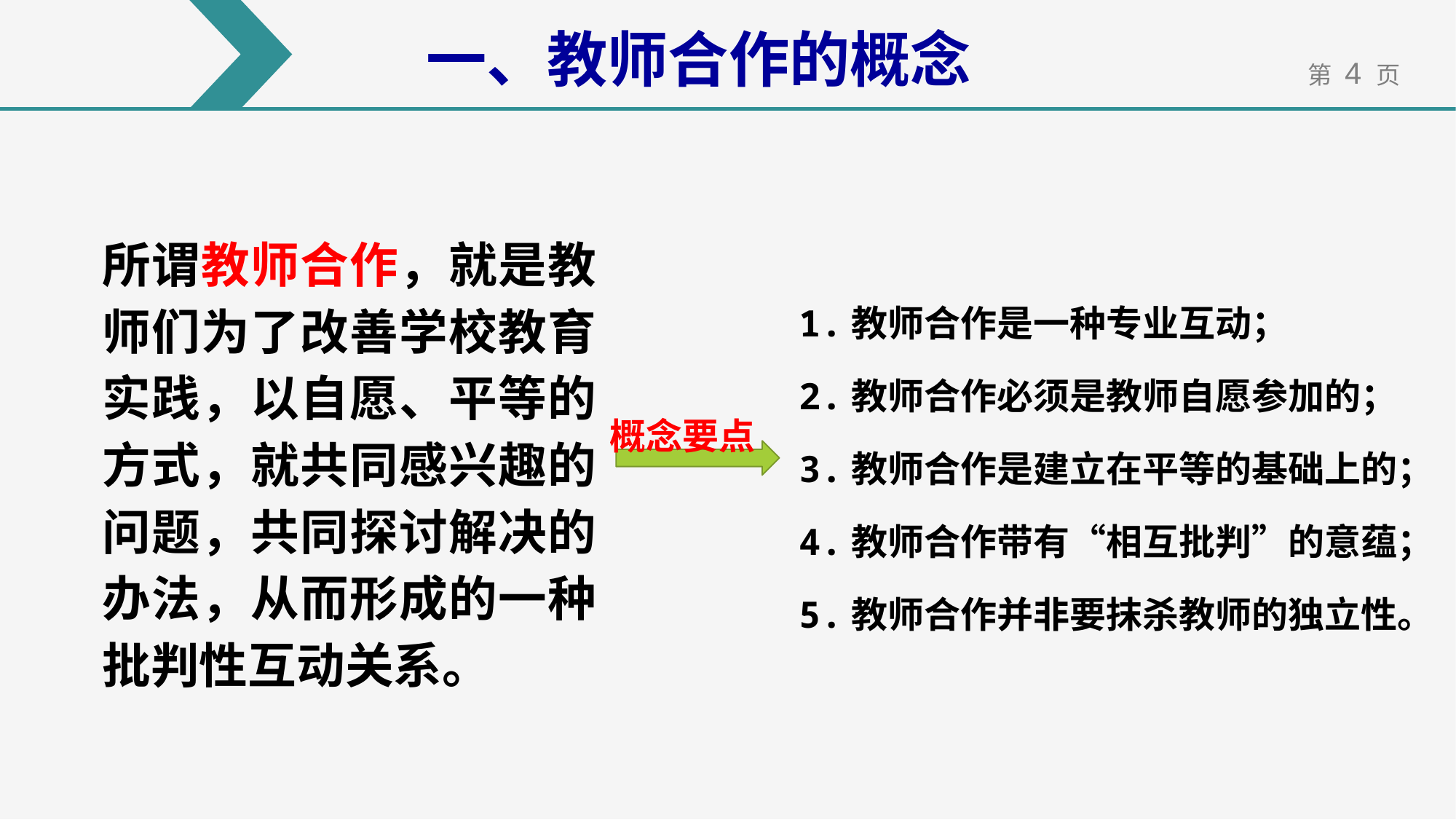

一、教师合作的概念
所谓教师合作，就是教师们为了改善学校教育实践，以自愿、平等的方式，就共同感兴趣的问题，共同探讨解决的办法，从而形成的一种批判性互动关系。
1.教师合作是一种专业互动；
2.教师合作必须是教师自愿参加的；
3.教师合作是建立在平等的基础上的；
4.教师合作带有“相互批判”的意蕴；
5.教师合作并非要抹杀教师的独立性。

概念要点